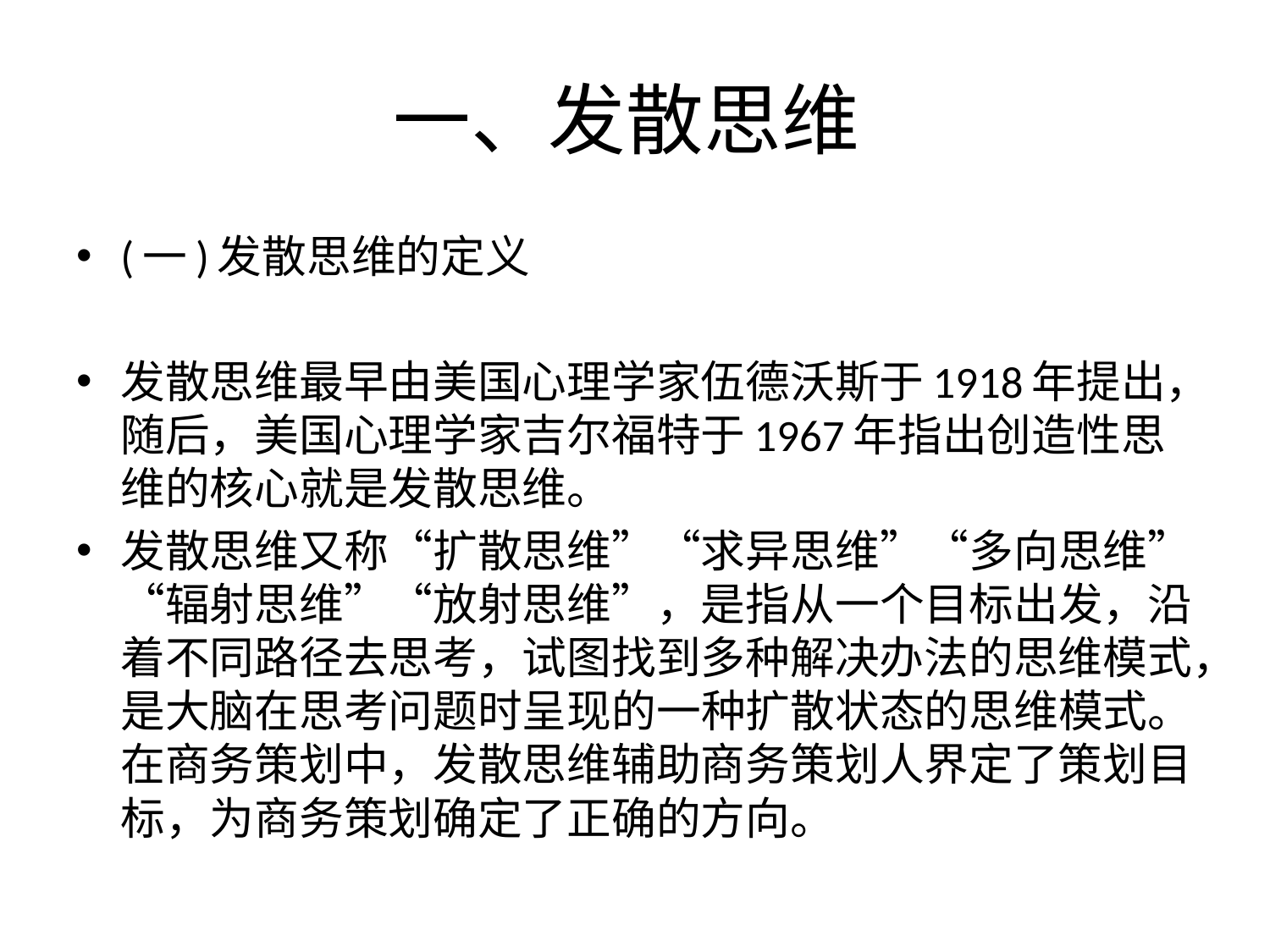

# 一、发散思维
(一)发散思维的定义

发散思维最早由美国心理学家伍德沃斯于1918年提出，随后，美国心理学家吉尔福特于1967年指出创造性思维的核心就是发散思维。
发散思维又称“扩散思维”“求异思维”“多向思维”“辐射思维”“放射思维”，是指从一个目标出发，沿着不同路径去思考，试图找到多种解决办法的思维模式，是大脑在思考问题时呈现的一种扩散状态的思维模式。在商务策划中，发散思维辅助商务策划人界定了策划目标，为商务策划确定了正确的方向。